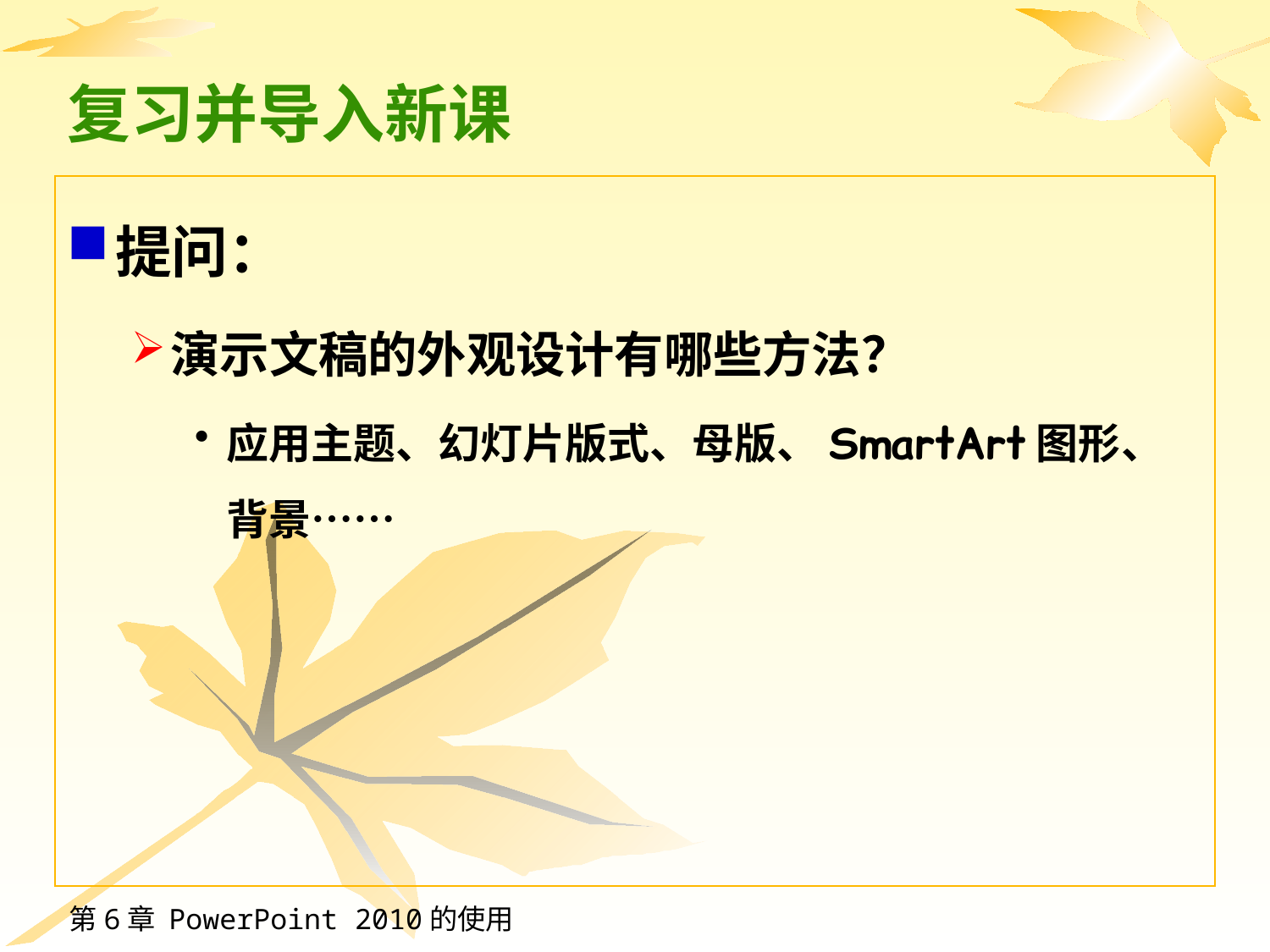

# 复习并导入新课
提问：
演示文稿的外观设计有哪些方法？
应用主题、幻灯片版式、母版、SmartArt图形、背景……